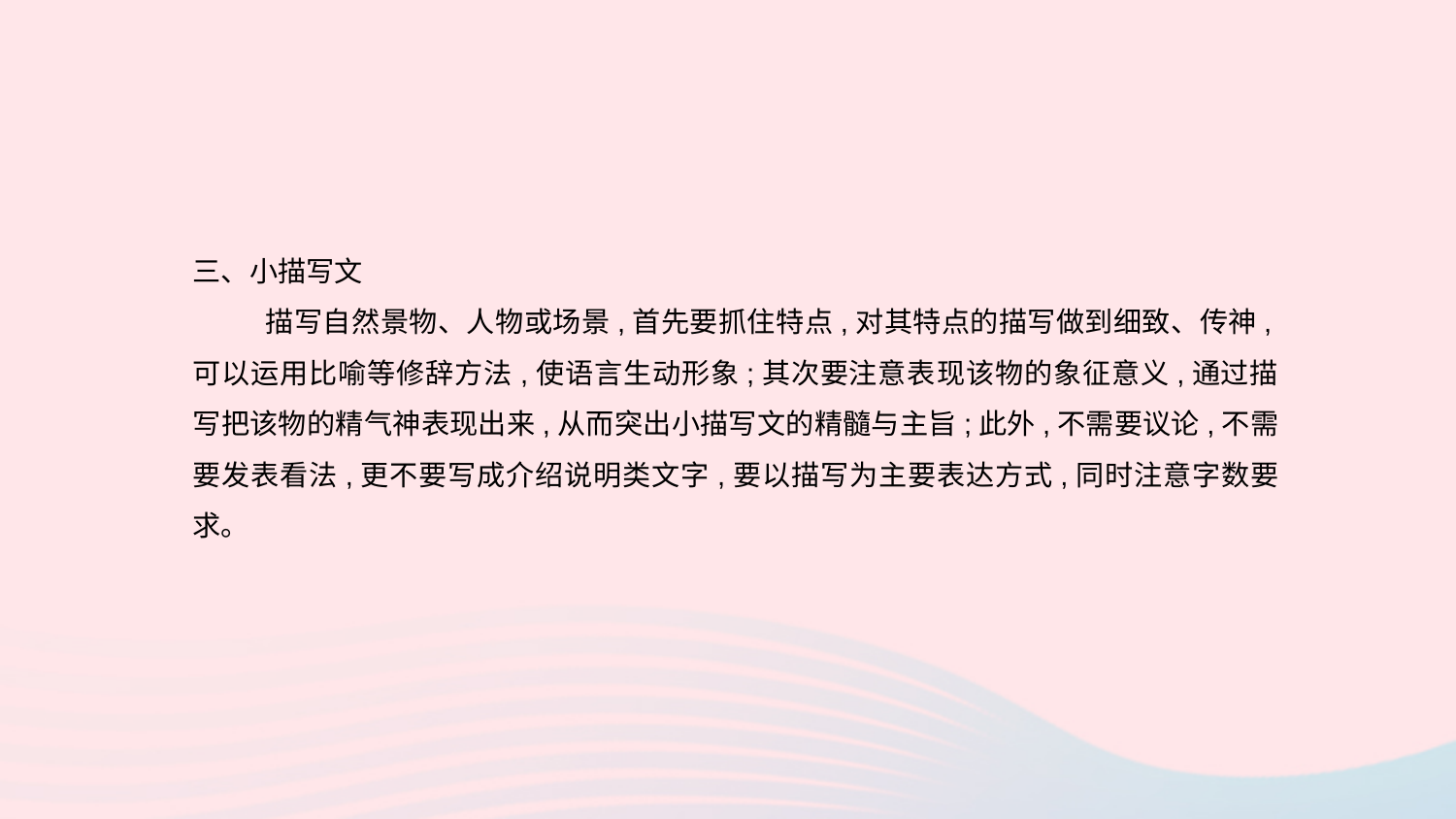

三、小描写文
描写自然景物、人物或场景,首先要抓住特点,对其特点的描写做到细致、传神,可以运用比喻等修辞方法,使语言生动形象;其次要注意表现该物的象征意义,通过描写把该物的精气神表现出来,从而突出小描写文的精髓与主旨;此外,不需要议论,不需要发表看法,更不要写成介绍说明类文字,要以描写为主要表达方式,同时注意字数要求。